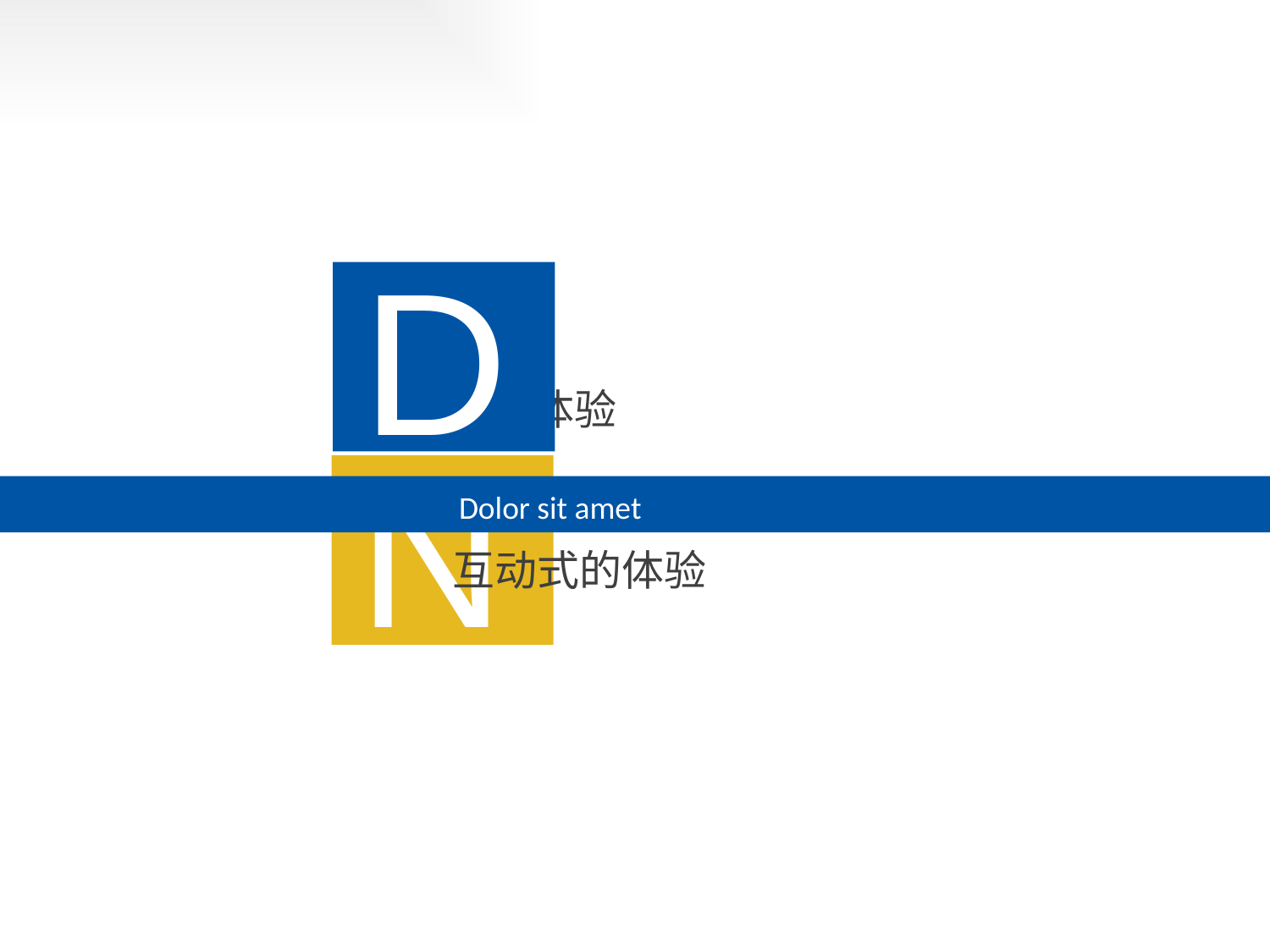

D

Dolor sit amet
互动式的体验
N

Dolor sit amet
互动式的体验